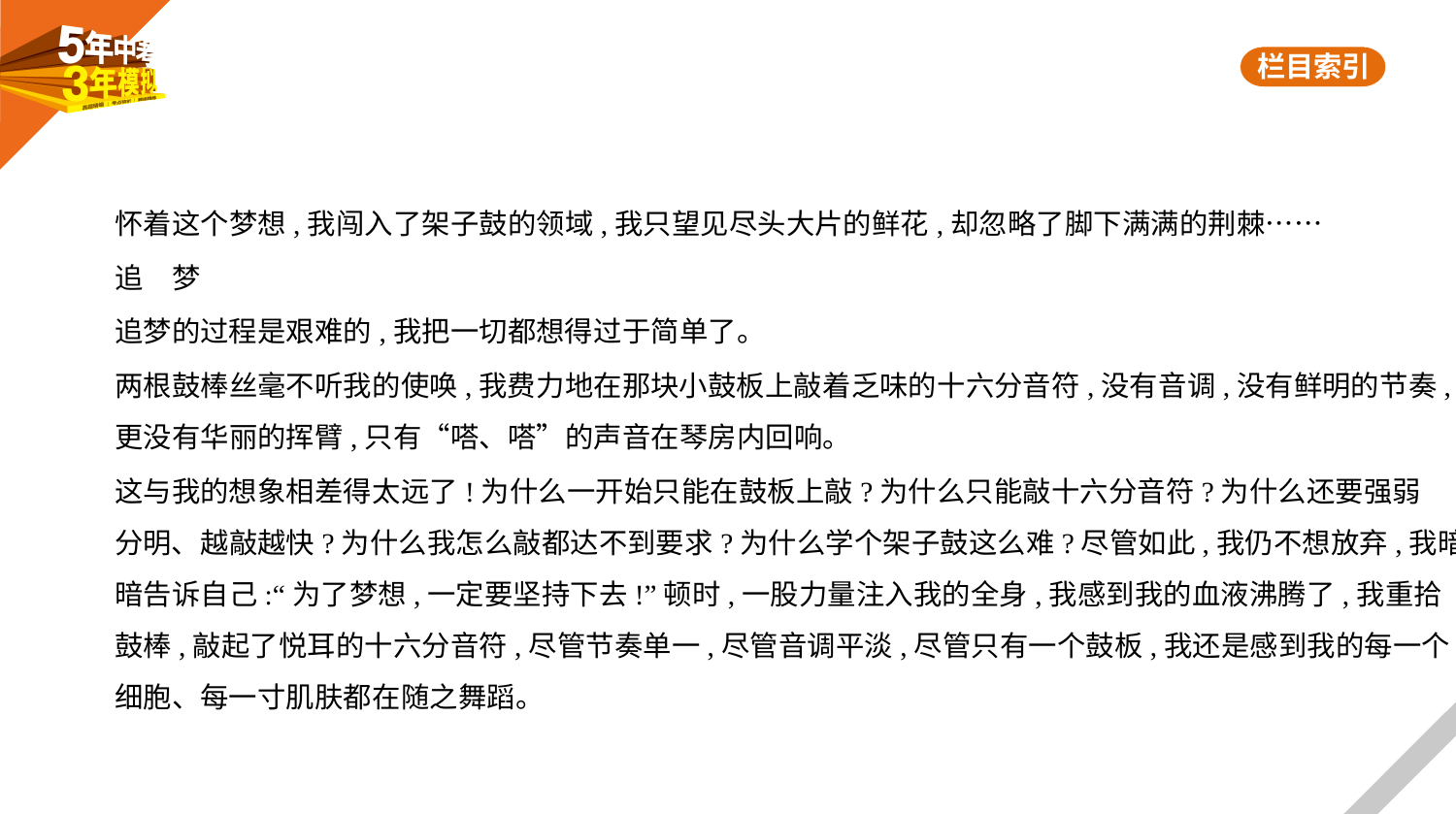

怀着这个梦想,我闯入了架子鼓的领域,我只望见尽头大片的鲜花,却忽略了脚下满满的荆棘……
追　梦
追梦的过程是艰难的,我把一切都想得过于简单了。
两根鼓棒丝毫不听我的使唤,我费力地在那块小鼓板上敲着乏味的十六分音符,没有音调,没有鲜明的节奏,
更没有华丽的挥臂,只有“嗒、嗒”的声音在琴房内回响。
这与我的想象相差得太远了!为什么一开始只能在鼓板上敲?为什么只能敲十六分音符?为什么还要强弱
分明、越敲越快?为什么我怎么敲都达不到要求?为什么学个架子鼓这么难?尽管如此,我仍不想放弃,我暗
暗告诉自己:“为了梦想,一定要坚持下去!”顿时,一股力量注入我的全身,我感到我的血液沸腾了,我重拾
鼓棒,敲起了悦耳的十六分音符,尽管节奏单一,尽管音调平淡,尽管只有一个鼓板,我还是感到我的每一个
细胞、每一寸肌肤都在随之舞蹈。